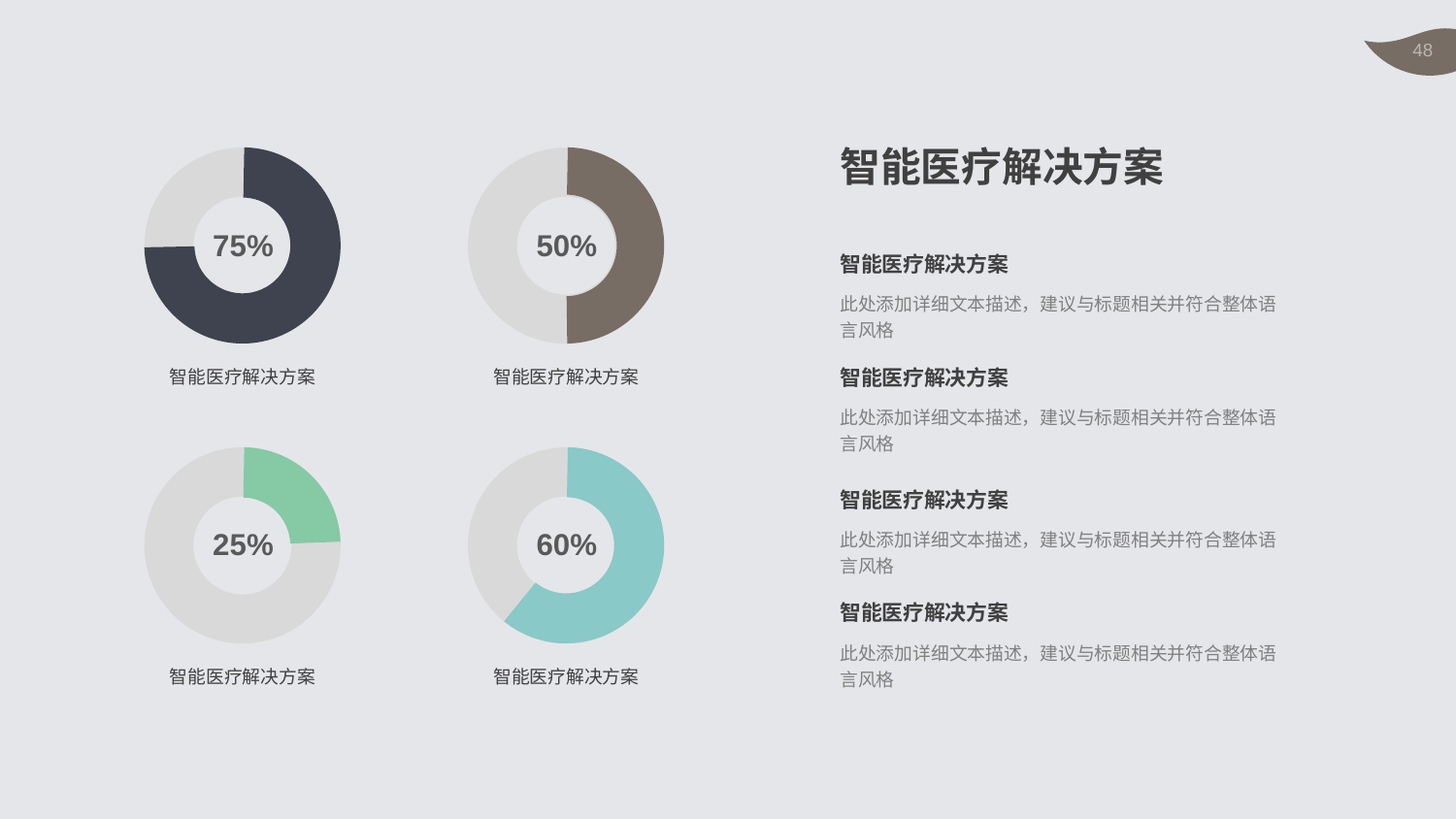

智能医疗解决方案

75%
50%
智能医疗解决方案
此处添加详细文本描述，建议与标题相关并符合整体语言风格
智能医疗解决方案
智能医疗解决方案
智能医疗解决方案
此处添加详细文本描述，建议与标题相关并符合整体语言风格

智能医疗解决方案
25%
60%
此处添加详细文本描述，建议与标题相关并符合整体语言风格
智能医疗解决方案
此处添加详细文本描述，建议与标题相关并符合整体语言风格
智能医疗解决方案
智能医疗解决方案